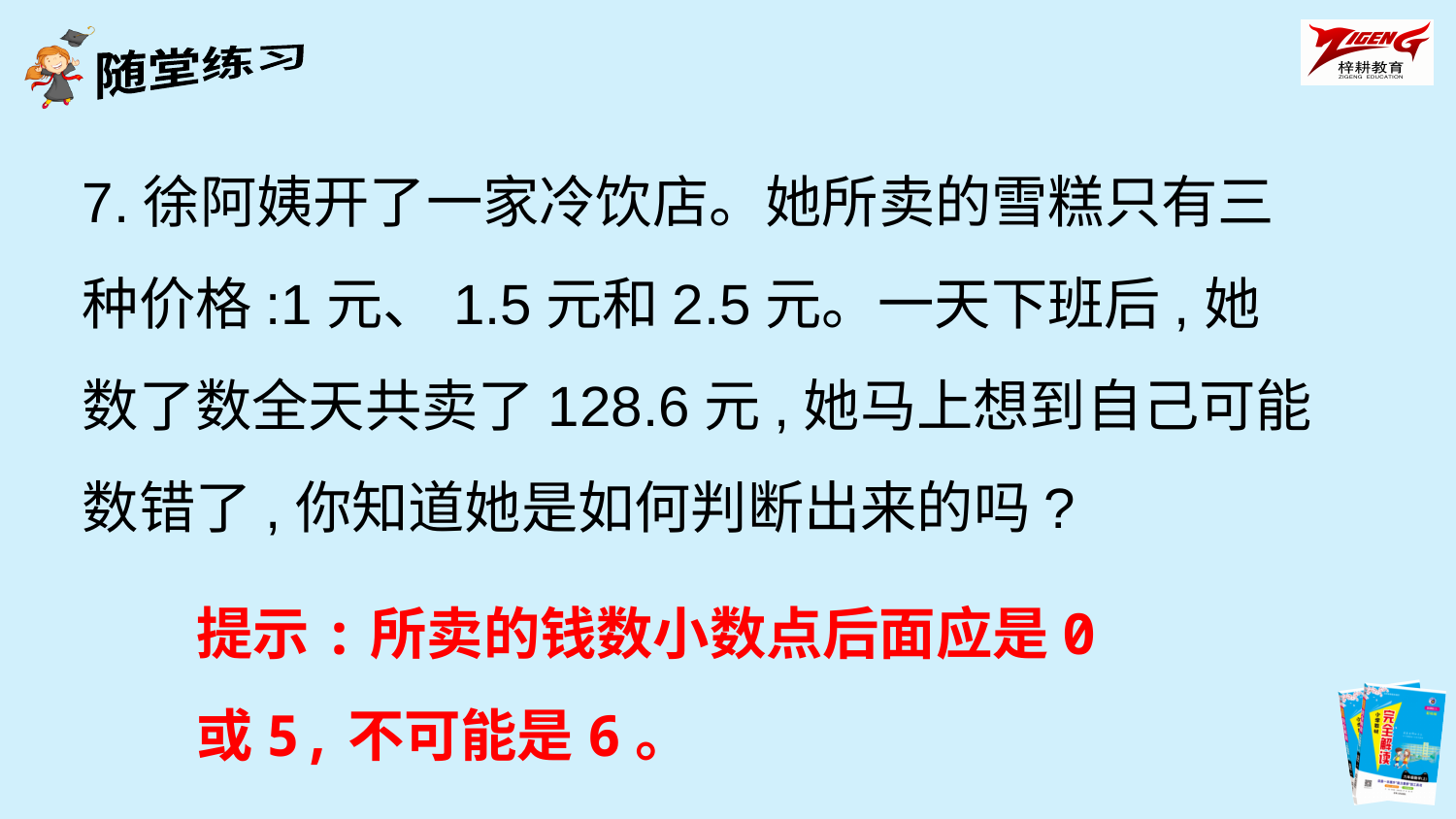

7.徐阿姨开了一家冷饮店。她所卖的雪糕只有三种价格:1元、1.5元和2.5元。一天下班后,她数了数全天共卖了128.6元,她马上想到自己可能数错了,你知道她是如何判断出来的吗?
提示:所卖的钱数小数点后面应是0或5,不可能是6。